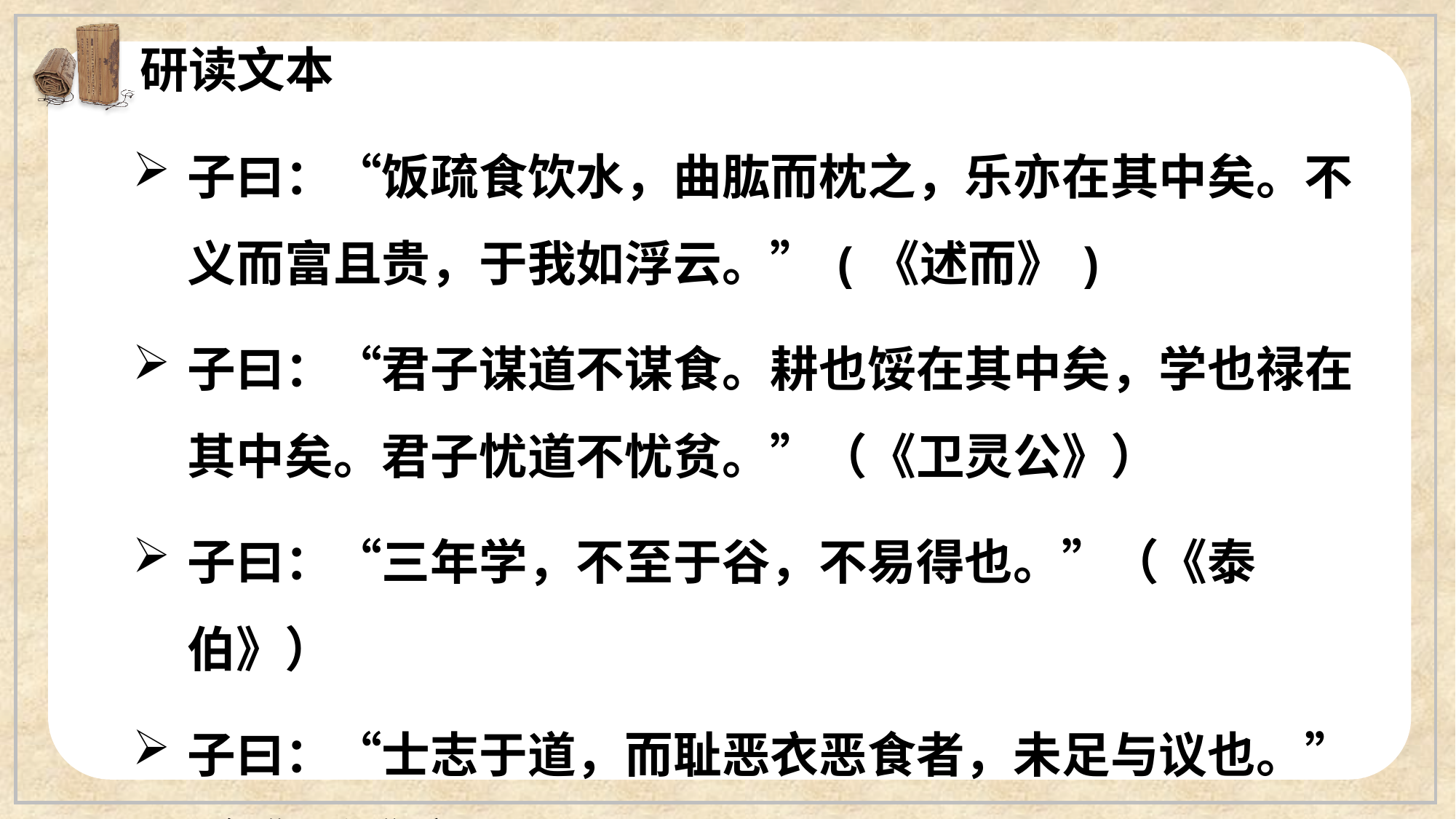

子曰：“饭疏食饮水，曲肱而枕之，乐亦在其中矣。不义而富且贵，于我如浮云。”(《述而》)
子曰：“君子谋道不谋食。耕也馁在其中矣，学也禄在其中矣。君子忧道不忧贫。”（《卫灵公》）
子曰：“三年学，不至于谷，不易得也。”（《泰伯》）
子曰：“士志于道，而耻恶衣恶食者，未足与议也。” （《里仁》）